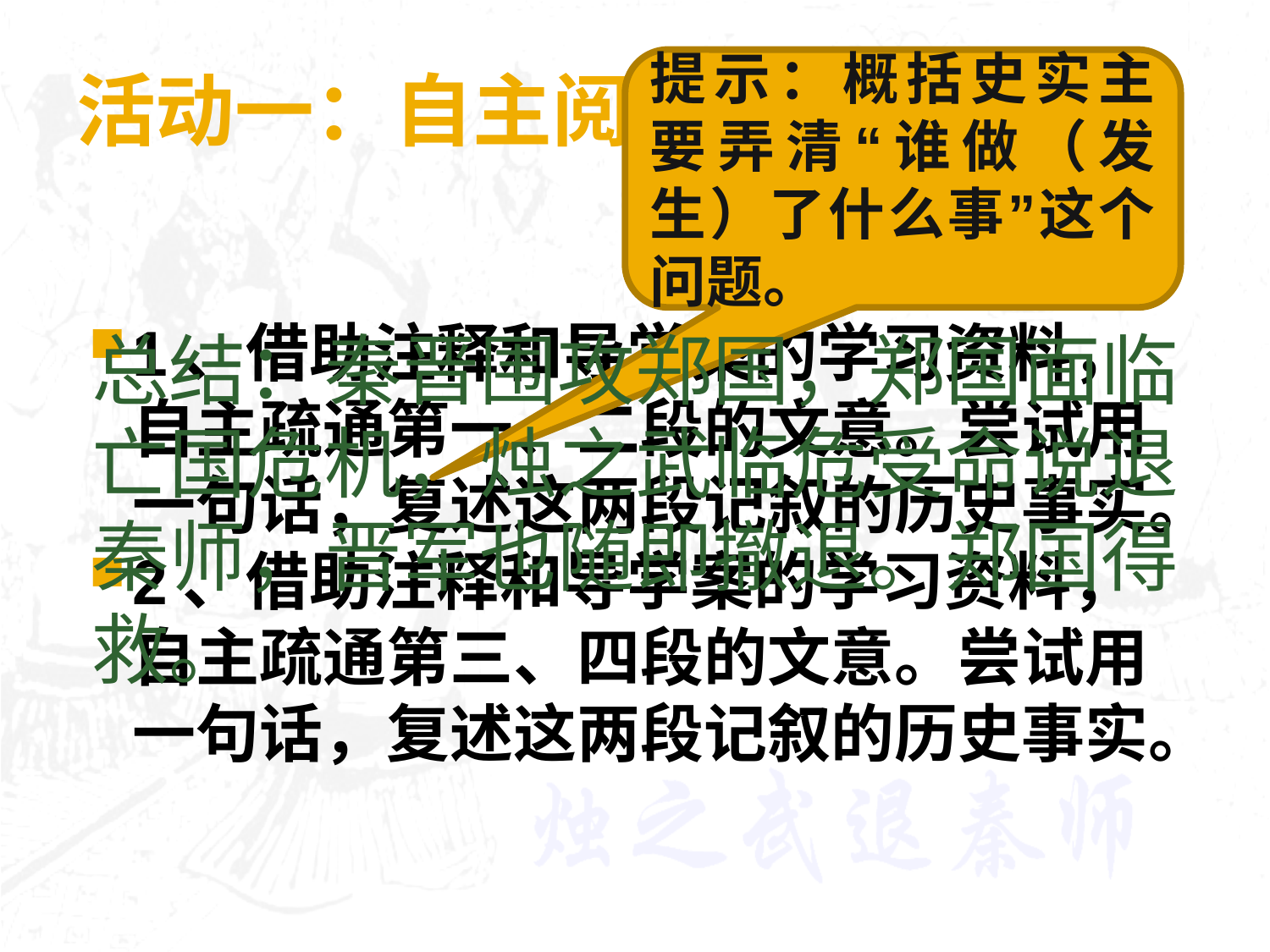

# 活动一：自主阅读，弄清史实
提示：概括史实主要弄清“谁做（发生）了什么事”这个问题。
1、借助注释和导学案的学习资料，自主疏通第一、二段的文意。尝试用一句话，复述这两段记叙的历史事实。
2、借助注释和导学案的学习资料，自主疏通第三、四段的文意。尝试用一句话，复述这两段记叙的历史事实。

总结：秦晋围攻郑国，郑国面临亡国危机，烛之武临危受命说退秦师，晋军也随即撤退。郑国得救。